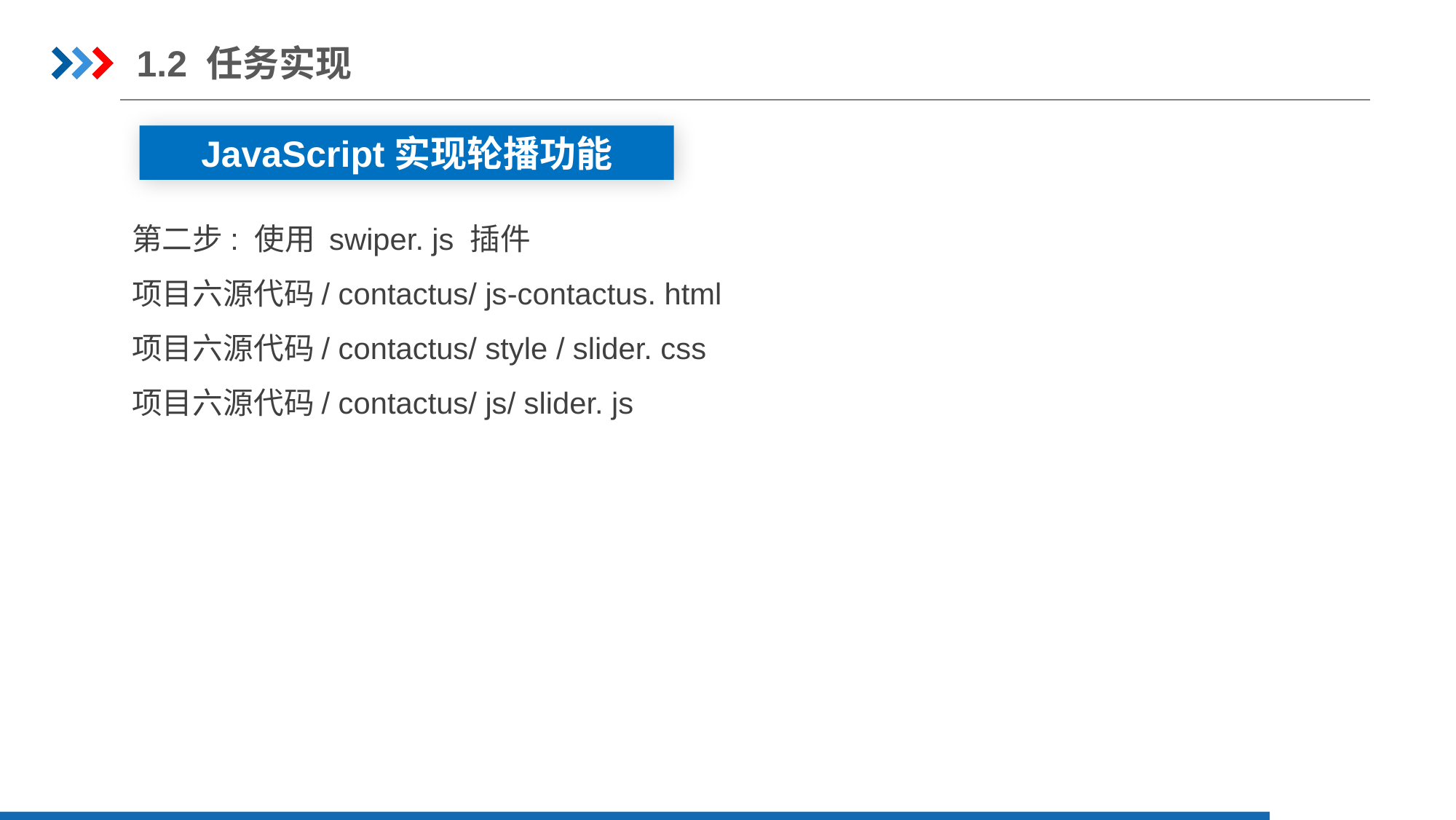

1.2 任务实现
JavaScript实现轮播功能
第二步: 使用 swiper. js 插件
项目六源代码/ contactus/ js-contactus. html
项目六源代码/ contactus/ style / slider. css
项目六源代码/ contactus/ js/ slider. js